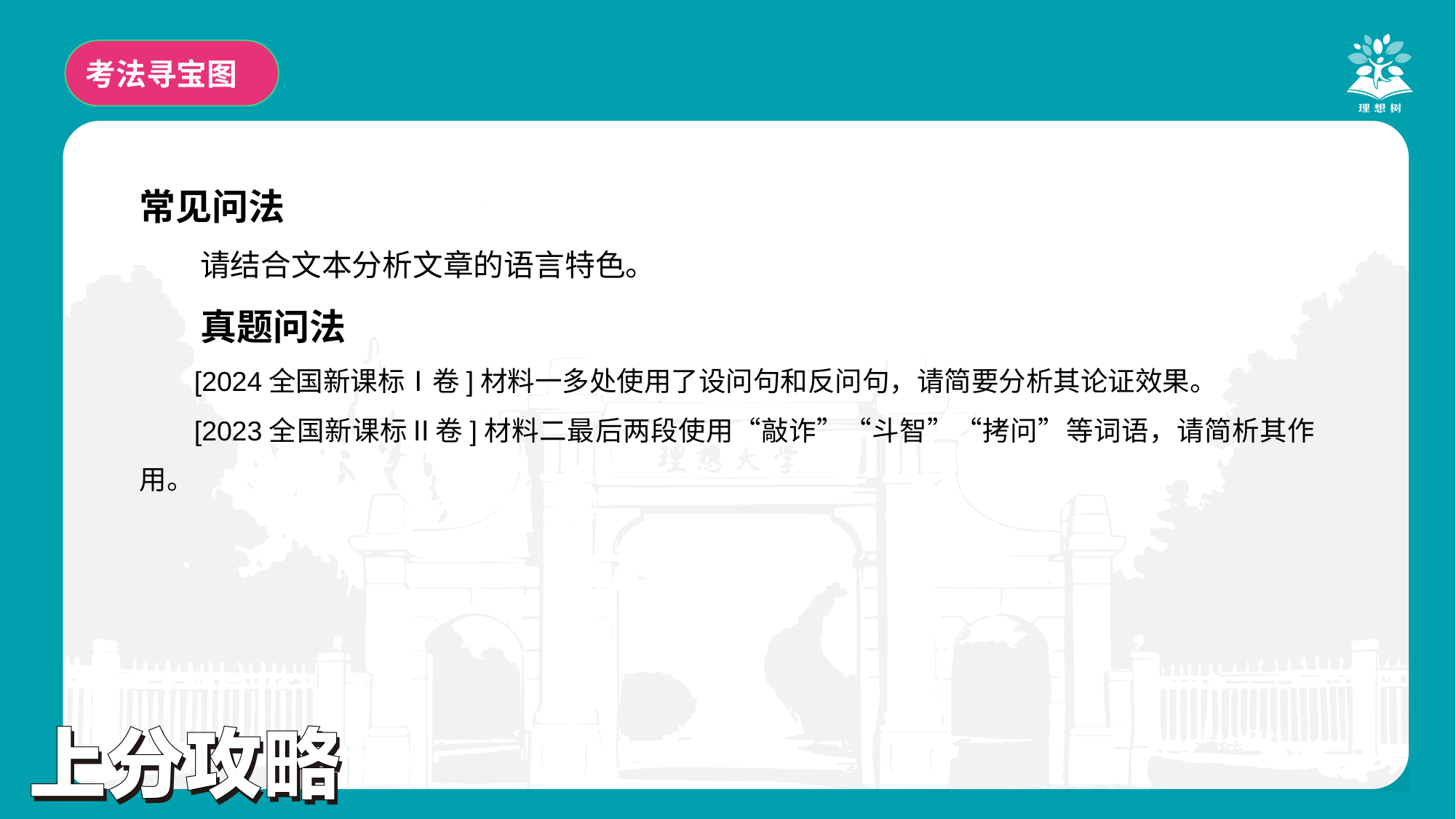

考法寻宝图
常见问法
请结合文本分析文章的语言特色。
真题问法
[2024全国新课标Ⅰ卷]材料一多处使用了设问句和反问句，请简要分析其论证效果。
[2023全国新课标Ⅱ卷]材料二最后两段使用“敲诈”“斗智”“拷问”等词语，请简析其作用。